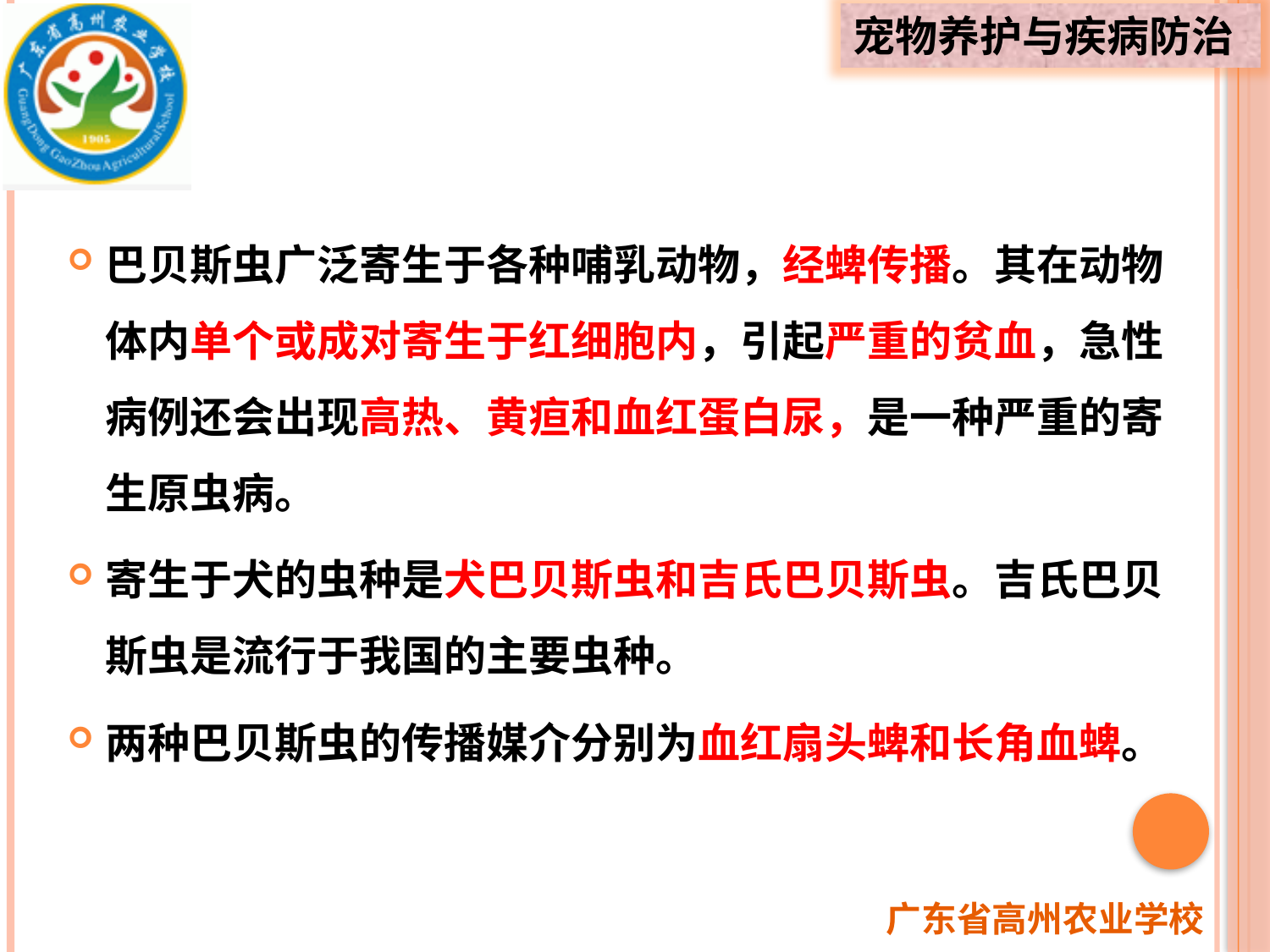

巴贝斯虫广泛寄生于各种哺乳动物，经蜱传播。其在动物体内单个或成对寄生于红细胞内，引起严重的贫血，急性病例还会出现高热、黄疸和血红蛋白尿，是一种严重的寄生原虫病。
寄生于犬的虫种是犬巴贝斯虫和吉氏巴贝斯虫。吉氏巴贝斯虫是流行于我国的主要虫种。
两种巴贝斯虫的传播媒介分别为血红扇头蜱和长角血蜱。